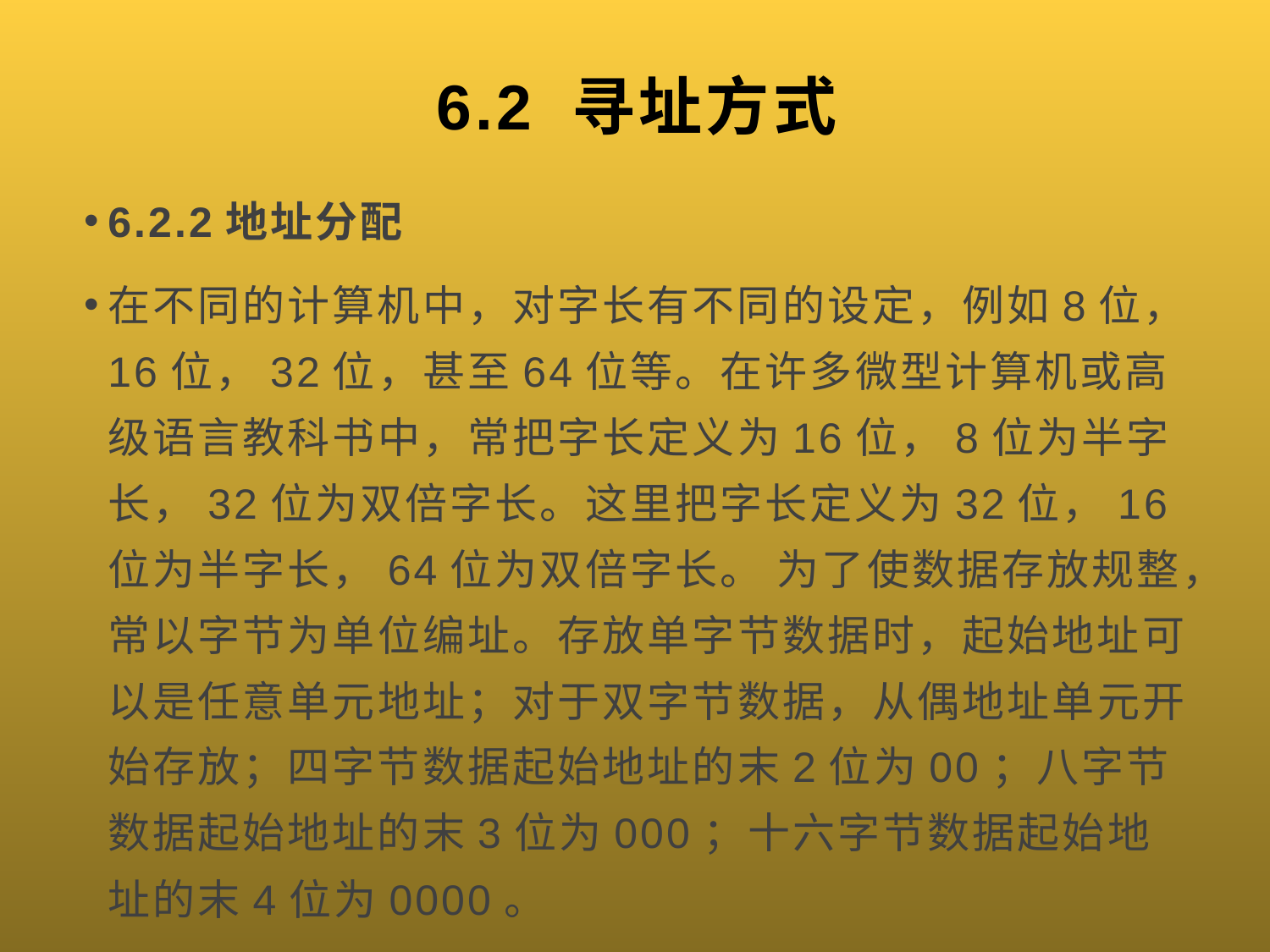

# 6.2 寻址方式
6.2.2地址分配
在不同的计算机中，对字长有不同的设定，例如8位，16位，32位，甚至64位等。在许多微型计算机或高级语言教科书中，常把字长定义为16位，8位为半字长，32位为双倍字长。这里把字长定义为32位，16位为半字长，64位为双倍字长。 为了使数据存放规整，常以字节为单位编址。存放单字节数据时，起始地址可以是任意单元地址；对于双字节数据，从偶地址单元开始存放；四字节数据起始地址的末2位为00；八字节数据起始地址的末3位为000；十六字节数据起始地址的末4位为0000。